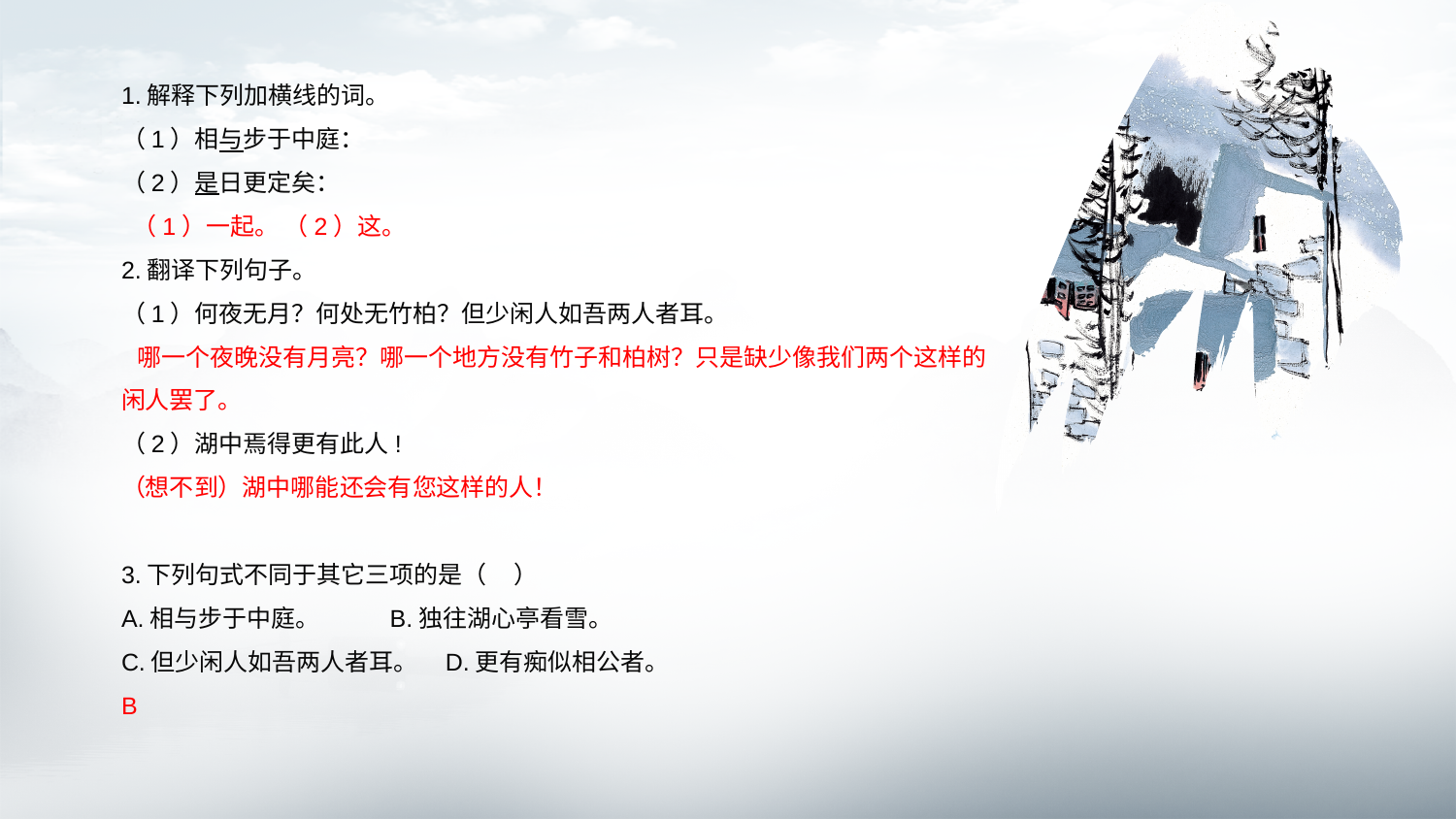

1.解释下列加横线的词。
（1）相与步于中庭：
（2）是日更定矣：
 （1）一起。 （2）这。
2.翻译下列句子。
（1）何夜无月？何处无竹柏？但少闲人如吾两人者耳。
  哪一个夜晚没有月亮？哪一个地方没有竹子和柏树？只是缺少像我们两个这样的闲人罢了。
（2）湖中焉得更有此人!
（想不到）湖中哪能还会有您这样的人！
3.下列句式不同于其它三项的是（     ）
A.相与步于中庭。            B.独往湖心亭看雪。
C.但少闲人如吾两人者耳。    D.更有痴似相公者。
B